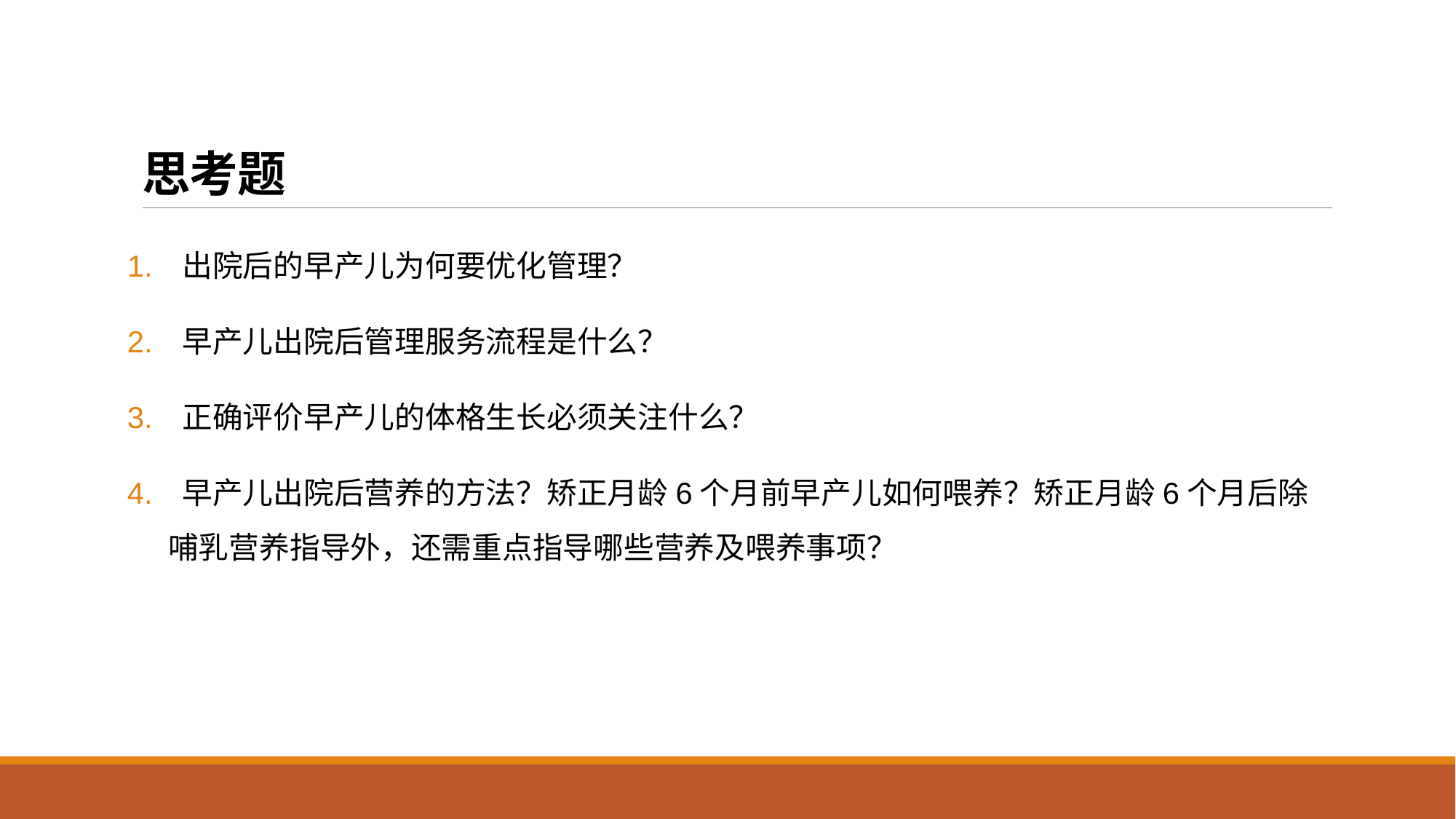

# 思考题
 出院后的早产儿为何要优化管理？
 早产儿出院后管理服务流程是什么？
 正确评价早产儿的体格生长必须关注什么？
 早产儿出院后营养的方法？矫正月龄6个月前早产儿如何喂养？矫正月龄6个月后除哺乳营养指导外，还需重点指导哪些营养及喂养事项？